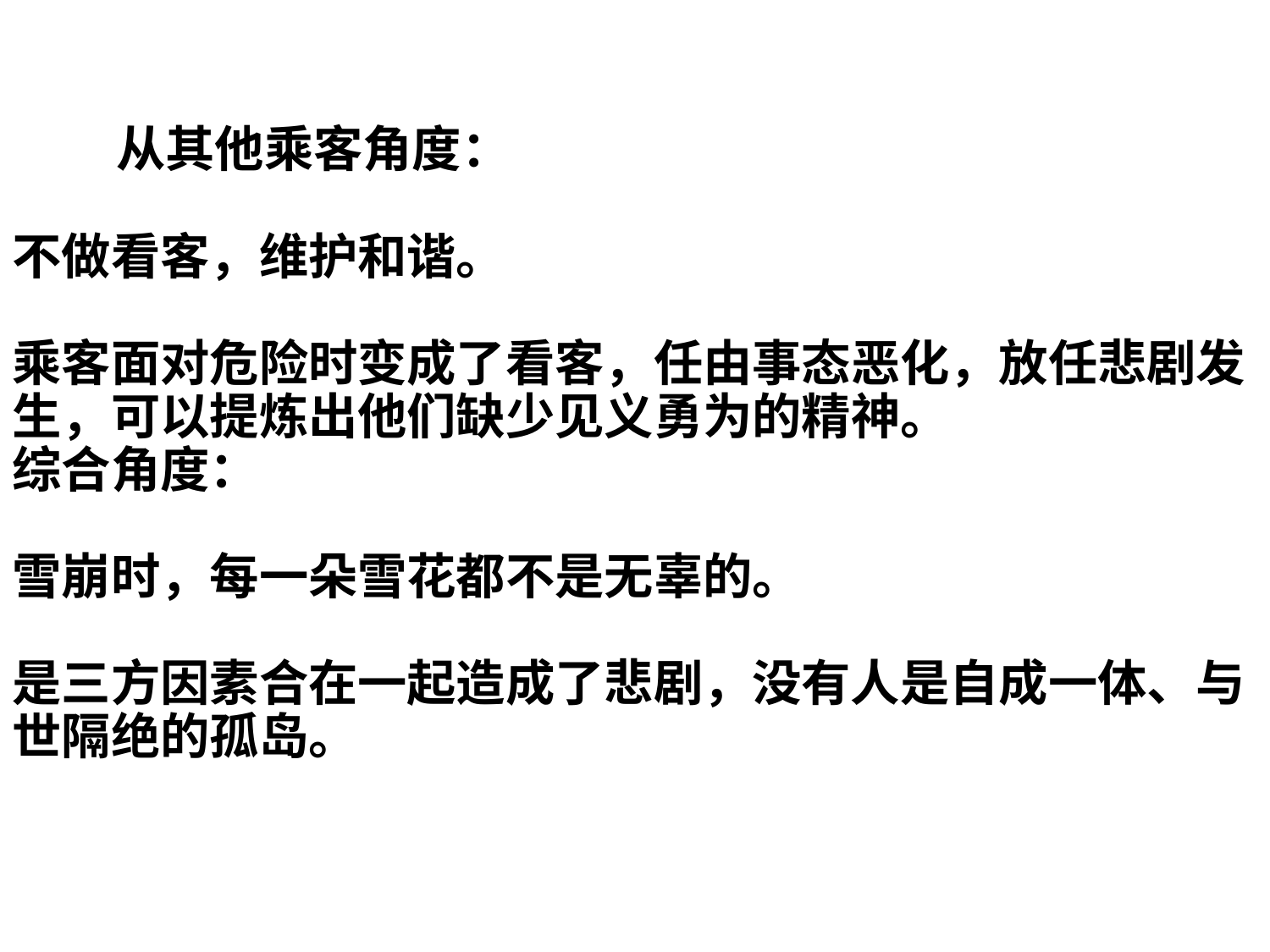

从其他乘客角度：

不做看客，维护和谐。

乘客面对危险时变成了看客，任由事态恶化，放任悲剧发生，可以提炼出他们缺少见义勇为的精神。
综合角度：

雪崩时，每一朵雪花都不是无辜的。

是三方因素合在一起造成了悲剧，没有人是自成一体、与世隔绝的孤岛。